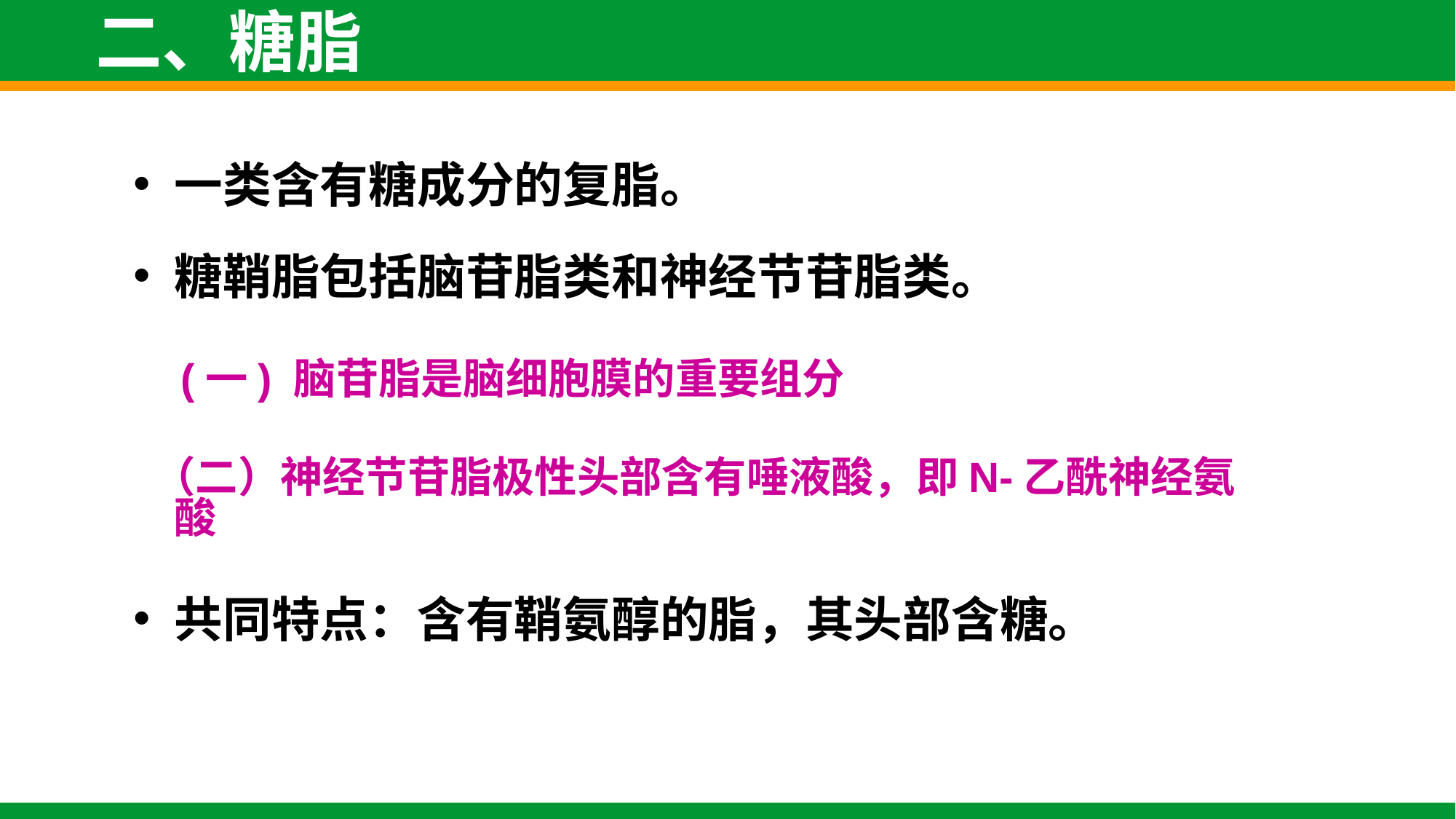

# 二、糖脂
一类含有糖成分的复脂。

糖鞘脂包括脑苷脂类和神经节苷脂类。

    (一) 脑苷脂是脑细胞膜的重要组分

 （二）神经节苷脂极性头部含有唾液酸，即N-乙酰神经氨酸

共同特点：含有鞘氨醇的脂，其头部含糖。